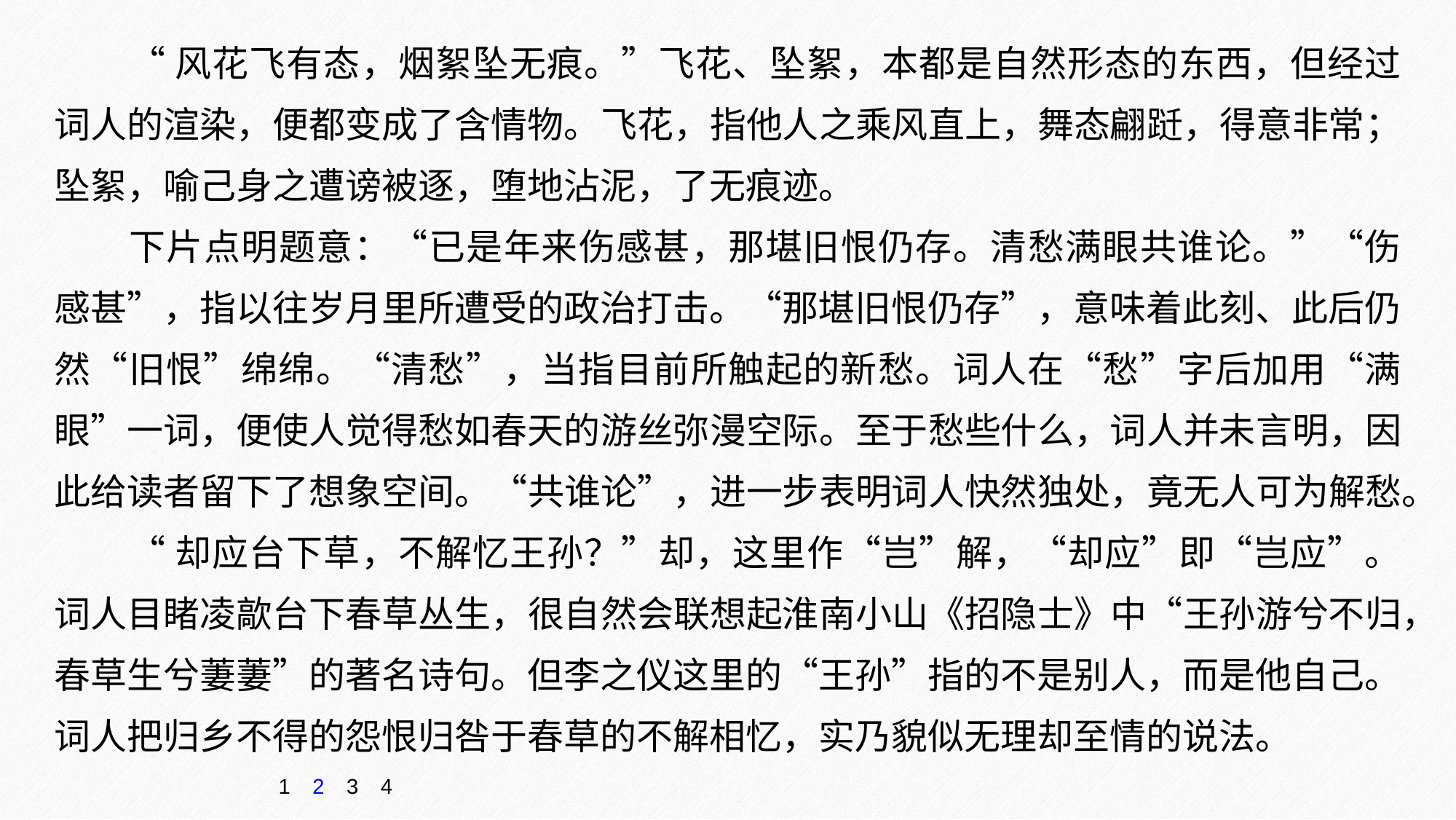

“风花飞有态，烟絮坠无痕。”飞花、坠絮，本都是自然形态的东西，但经过词人的渲染，便都变成了含情物。飞花，指他人之乘风直上，舞态翩跹，得意非常；坠絮，喻己身之遭谤被逐，堕地沾泥，了无痕迹。
下片点明题意：“已是年来伤感甚，那堪旧恨仍存。清愁满眼共谁论。”“伤感甚”，指以往岁月里所遭受的政治打击。“那堪旧恨仍存”，意味着此刻、此后仍然“旧恨”绵绵。“清愁”，当指目前所触起的新愁。词人在“愁”字后加用“满眼”一词，便使人觉得愁如春天的游丝弥漫空际。至于愁些什么，词人并未言明，因此给读者留下了想象空间。“共谁论”，进一步表明词人快然独处，竟无人可为解愁。
“却应台下草，不解忆王孙？”却，这里作“岂”解，“却应”即“岂应”。词人目睹凌歊台下春草丛生，很自然会联想起淮南小山《招隐士》中“王孙游兮不归，春草生兮萋萋”的著名诗句。但李之仪这里的“王孙”指的不是别人，而是他自己。词人把归乡不得的怨恨归咎于春草的不解相忆，实乃貌似无理却至情的说法。
1
2
3
4